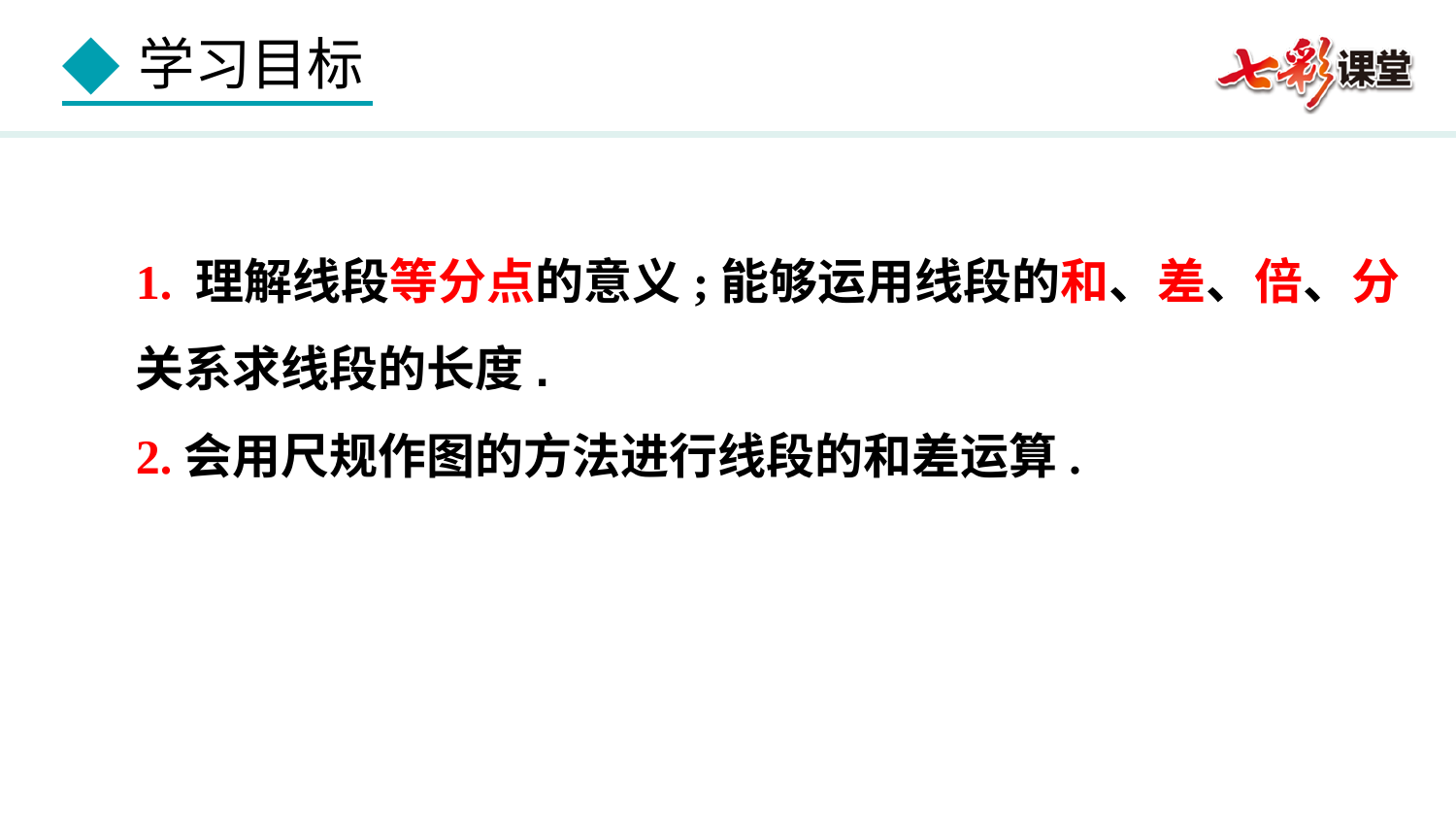

1. 理解线段等分点的意义;能够运用线段的和、差、倍、分关系求线段的长度.
2.会用尺规作图的方法进行线段的和差运算.